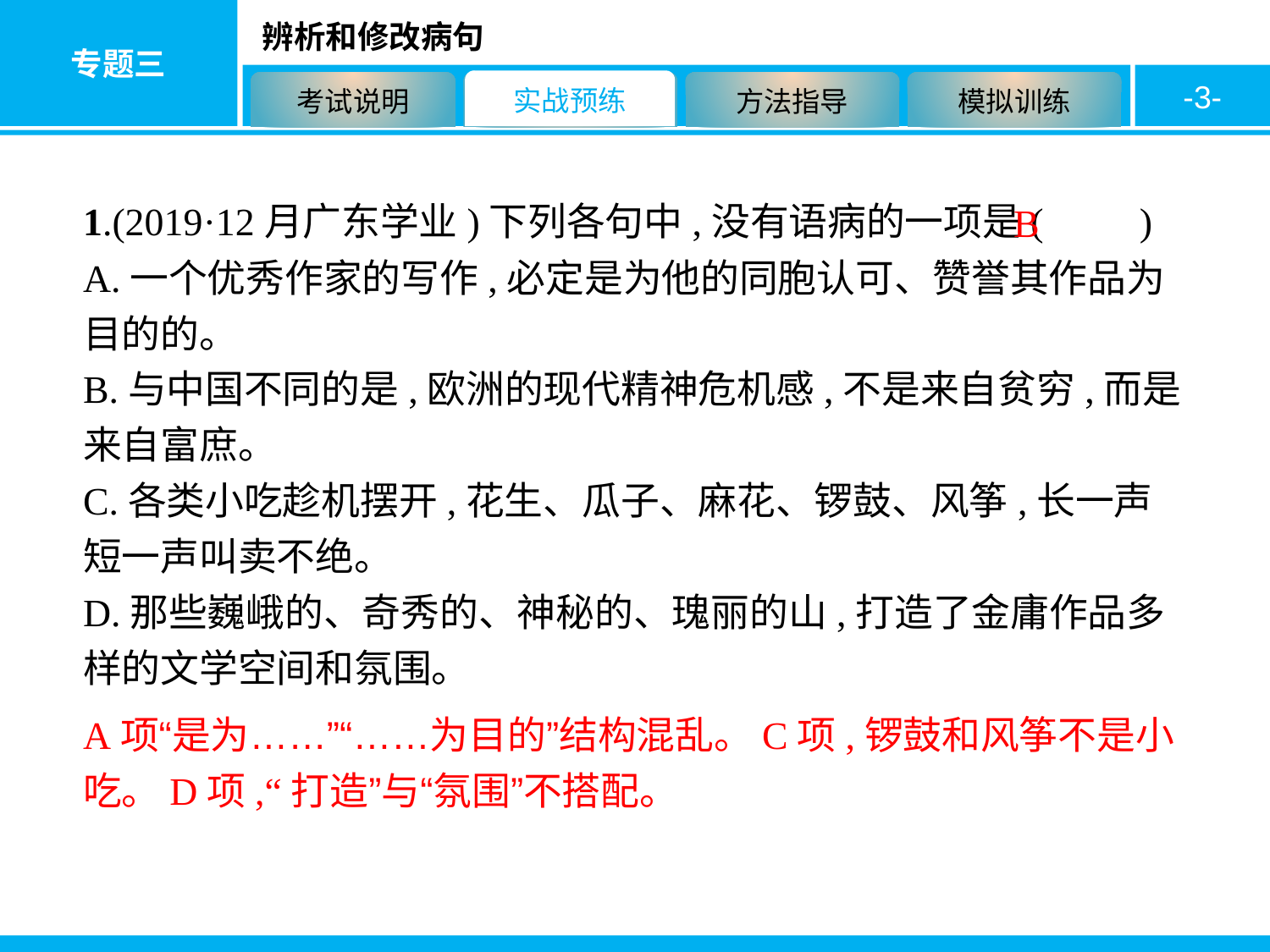

-3-
1.(2019·12月广东学业)下列各句中,没有语病的一项是(　　)
A.一个优秀作家的写作,必定是为他的同胞认可、赞誉其作品为目的的。
B.与中国不同的是,欧洲的现代精神危机感,不是来自贫穷,而是来自富庶。
C.各类小吃趁机摆开,花生、瓜子、麻花、锣鼓、风筝,长一声短一声叫卖不绝。
D.那些巍峨的、奇秀的、神秘的、瑰丽的山,打造了金庸作品多样的文学空间和氛围。
B
A项“是为……”“……为目的”结构混乱。C项,锣鼓和风筝不是小吃。D项,“打造”与“氛围”不搭配。